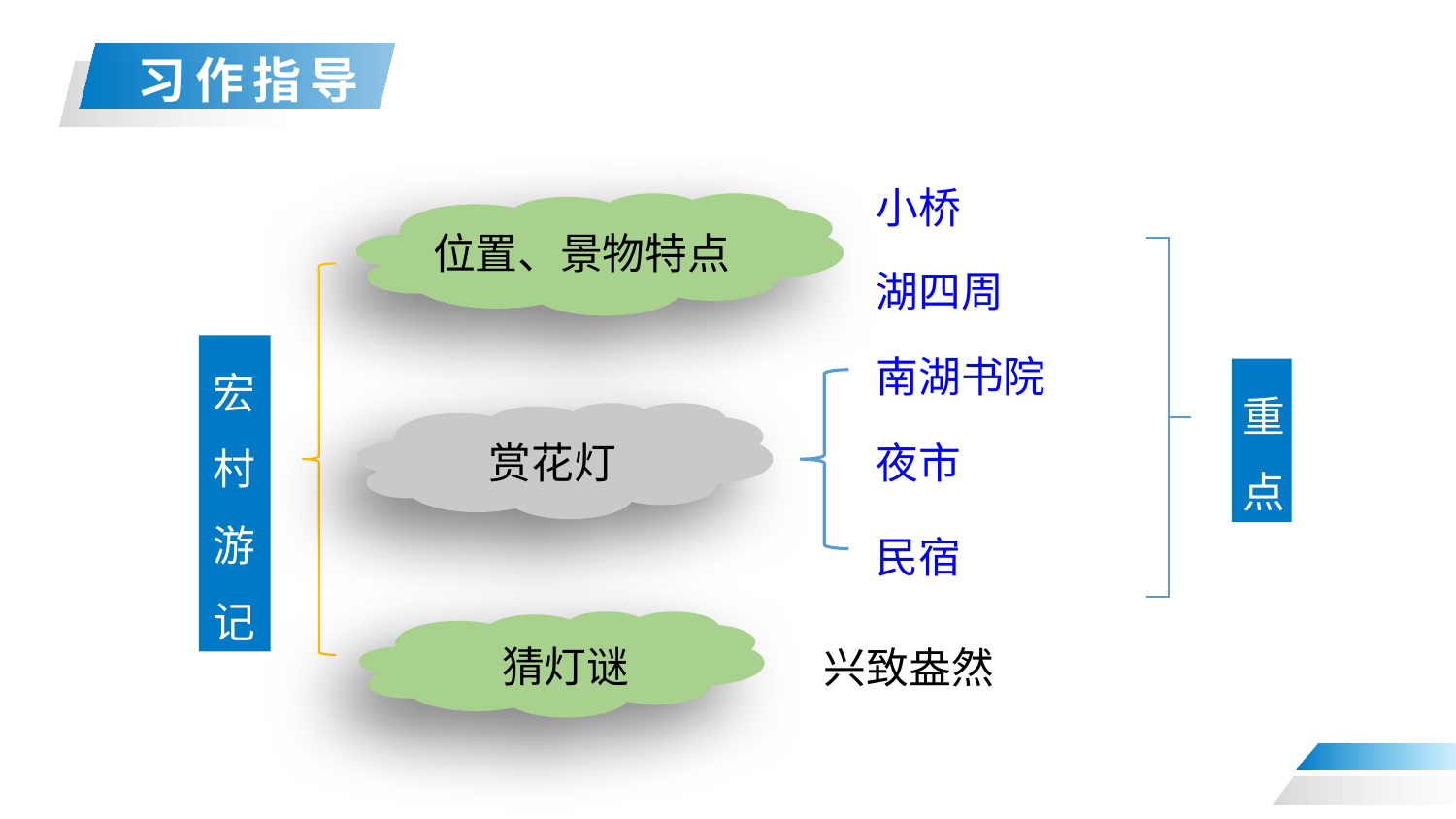

小桥

位置、景物特点

湖四周

宏村游记
南湖书院
重
点

赏花灯
夜市
民宿

猜灯谜
兴致盎然